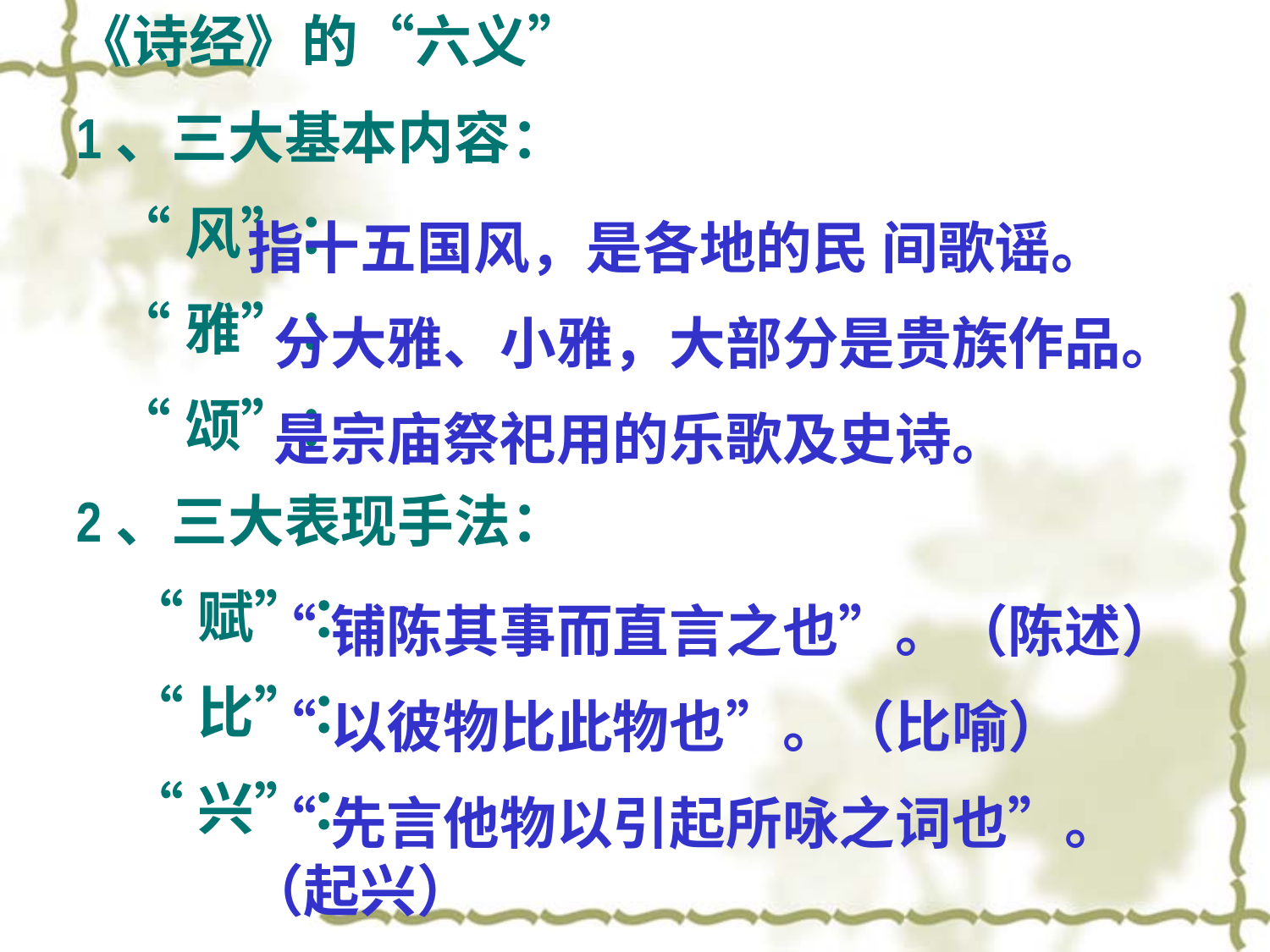

《诗经》的“六义”
1、三大基本内容：
   “风”：
   “雅”：
   “颂”：
2、三大表现手法：
    “赋”：
    “比”：
    “兴”：
指十五国风，是各地的民 间歌谣。
 分大雅、小雅，大部分是贵族作品。
 是宗庙祭祀用的乐歌及史诗。

 “铺陈其事而直言之也”。（陈述）
 “以彼物比此物也”。（比喻）
 “先言他物以引起所咏之词也”。（起兴）